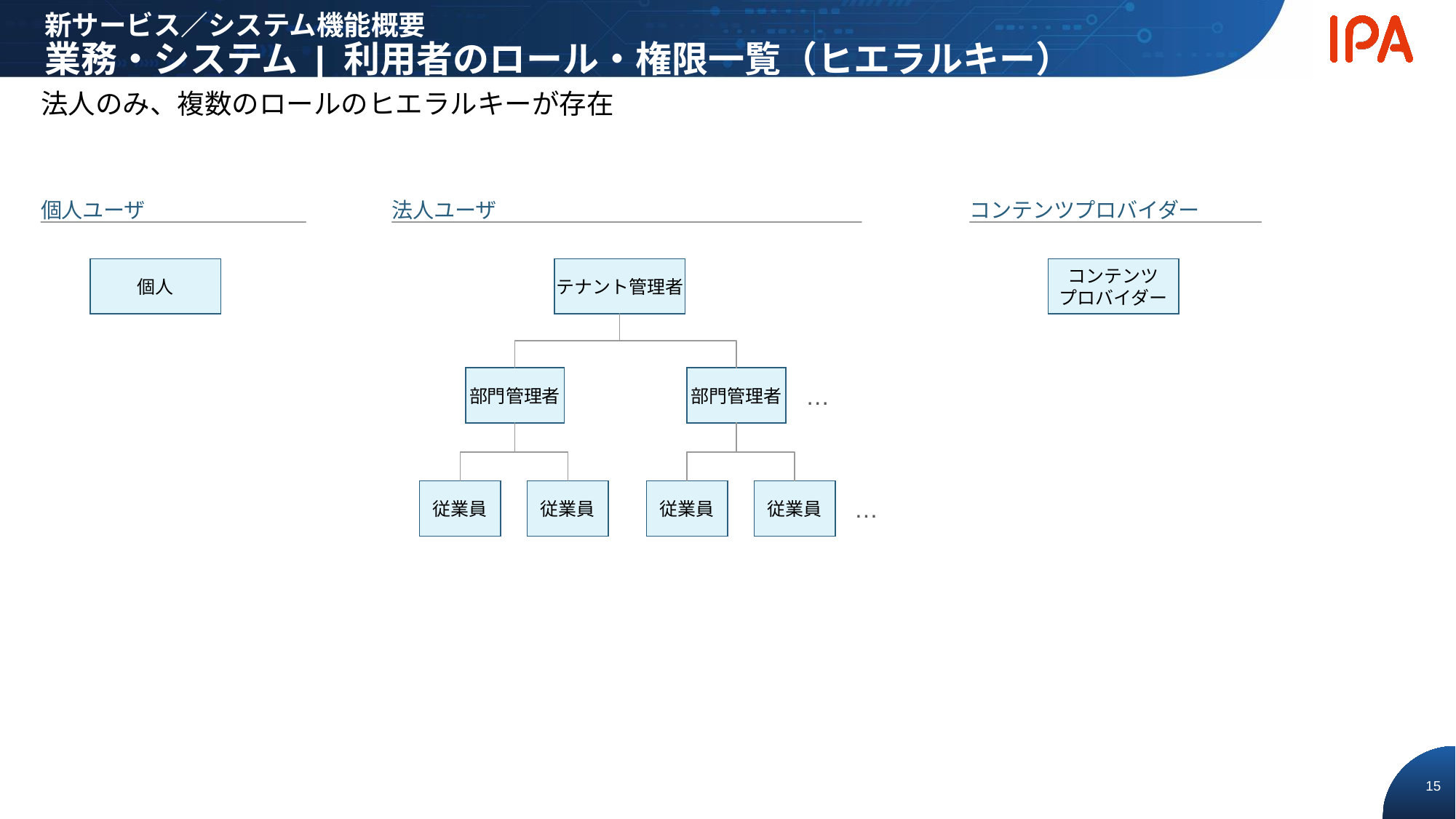

# 新サービス／システム機能概要 業務・システム | 利用者のロール・権限一覧（ヒエラルキー）
法人のみ、複数のロールのヒエラルキーが存在
個人ユーザ
法人ユーザ
コンテンツプロバイダー
個人
テナント管理者
コンテンツ
プロバイダー
部門管理者
部門管理者
…
従業員
従業員
従業員
従業員
…